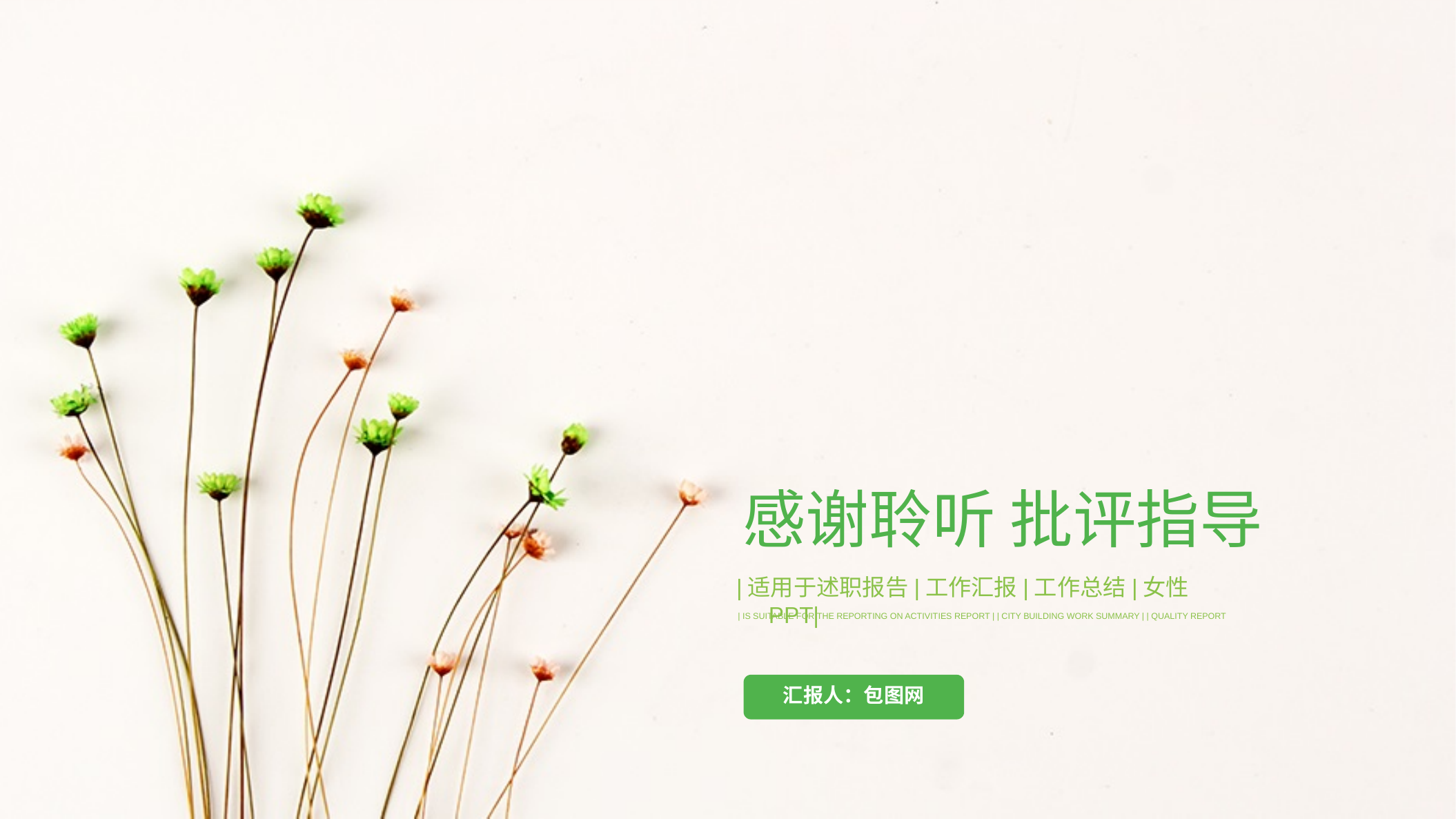

感谢聆听 批评指导
|适用于述职报告|工作汇报|工作总结|女性PPT|
| is suitable for the reporting on activities report | | city building work summary | | quality report

汇报人：包图网